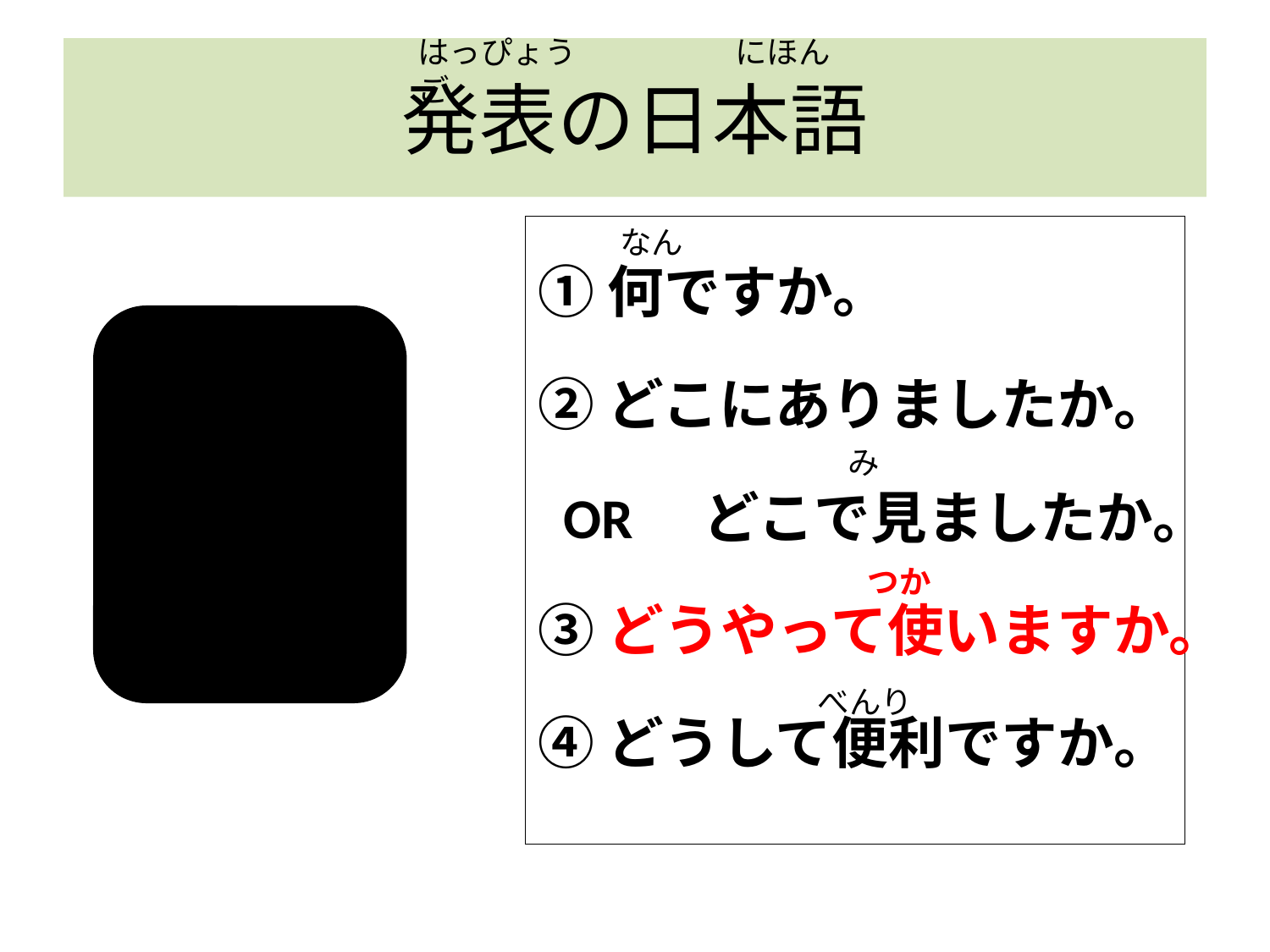

はっぴょう　　　　　にほんご
# 発表の日本語
①何ですか。
②どこにありましたか。
  OR　どこで見ましたか。
③どうやって使いますか。
④どうして便利ですか。

なん

み
つか
べんり